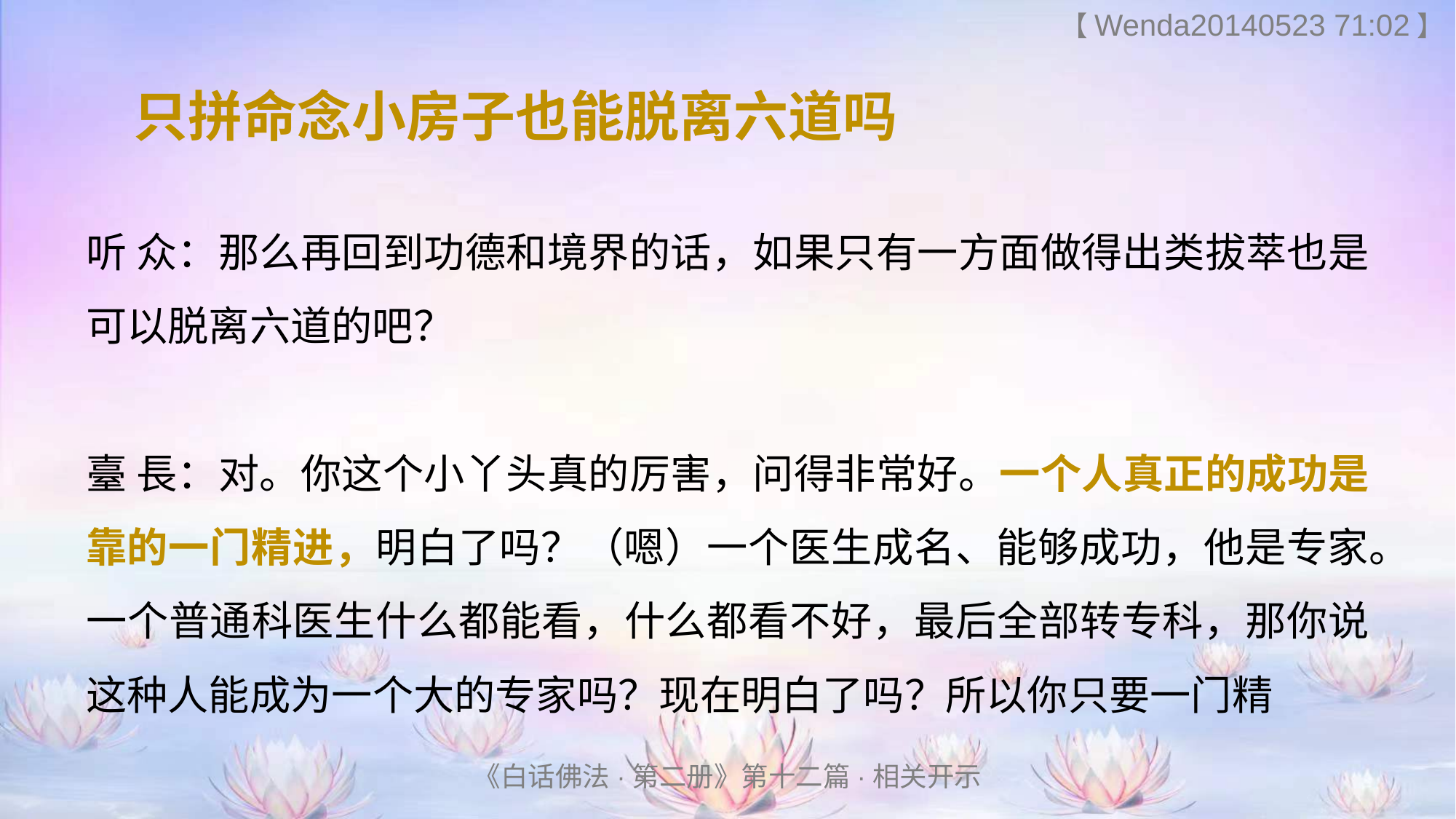

【Wenda20140523 71:02】
   只拼命念小房子也能脱离六道吗
听 众：那么再回到功德和境界的话，如果只有一方面做得出类拔萃也是可以脱离六道的吧？

臺 長：对。你这个小丫头真的厉害，问得非常好。一个人真正的成功是靠的一门精进，明白了吗？（嗯）一个医生成名、能够成功，他是专家。一个普通科医生什么都能看，什么都看不好，最后全部转专科，那你说这种人能成为一个大的专家吗？现在明白了吗？所以你只要一门精
《白话佛法·第二册》第十二篇·相关开示